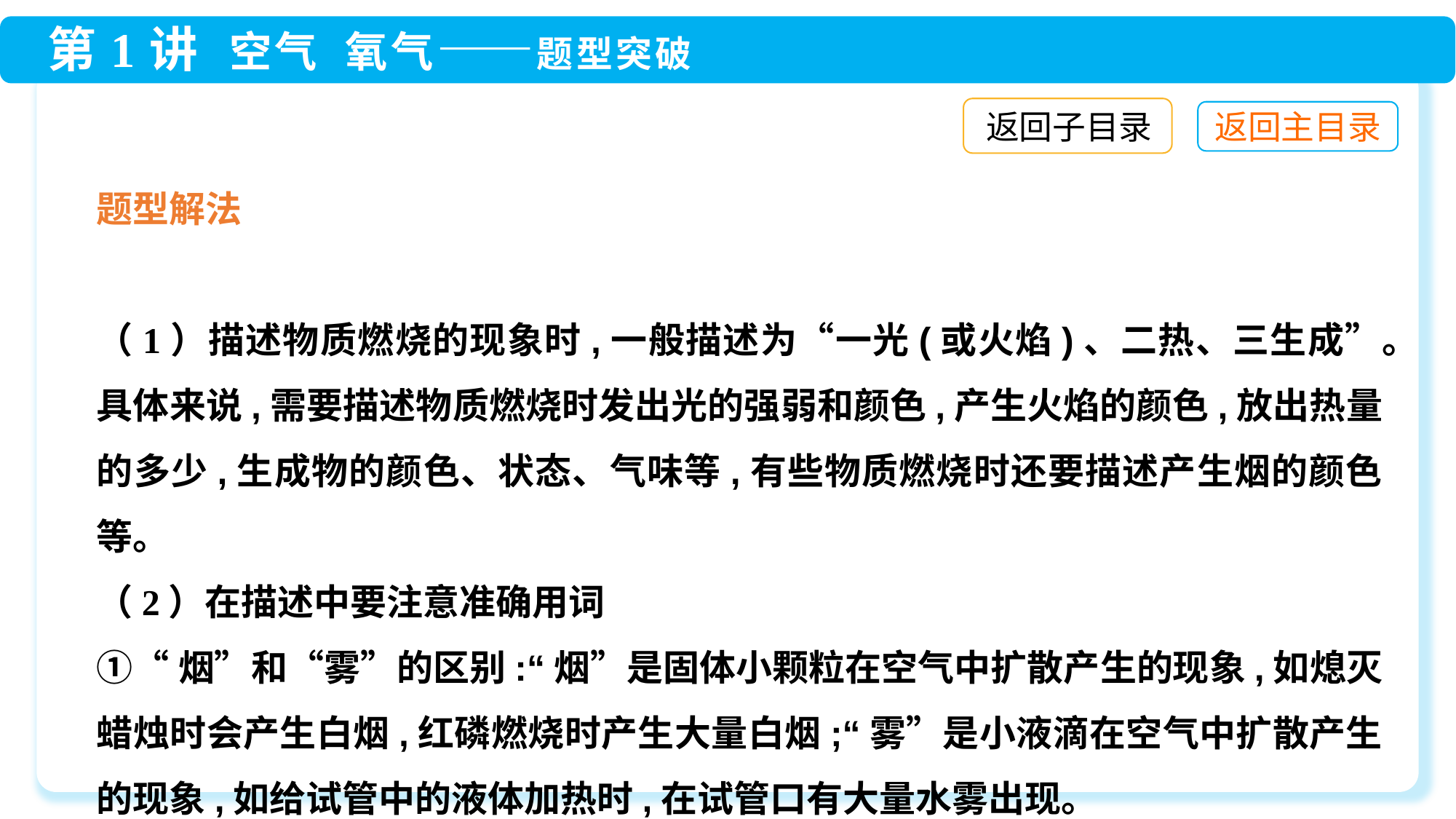

返回子目录
题型解法

（1）描述物质燃烧的现象时,一般描述为“一光(或火焰)、二热、三生成”。具体来说,需要描述物质燃烧时发出光的强弱和颜色,产生火焰的颜色,放出热量的多少,生成物的颜色、状态、气味等,有些物质燃烧时还要描述产生烟的颜色等。
（2）在描述中要注意准确用词
①“烟”和“雾”的区别:“烟”是固体小颗粒在空气中扩散产生的现象,如熄灭蜡烛时会产生白烟,红磷燃烧时产生大量白烟;“雾”是小液滴在空气中扩散产生的现象,如给试管中的液体加热时,在试管口有大量水雾出现。